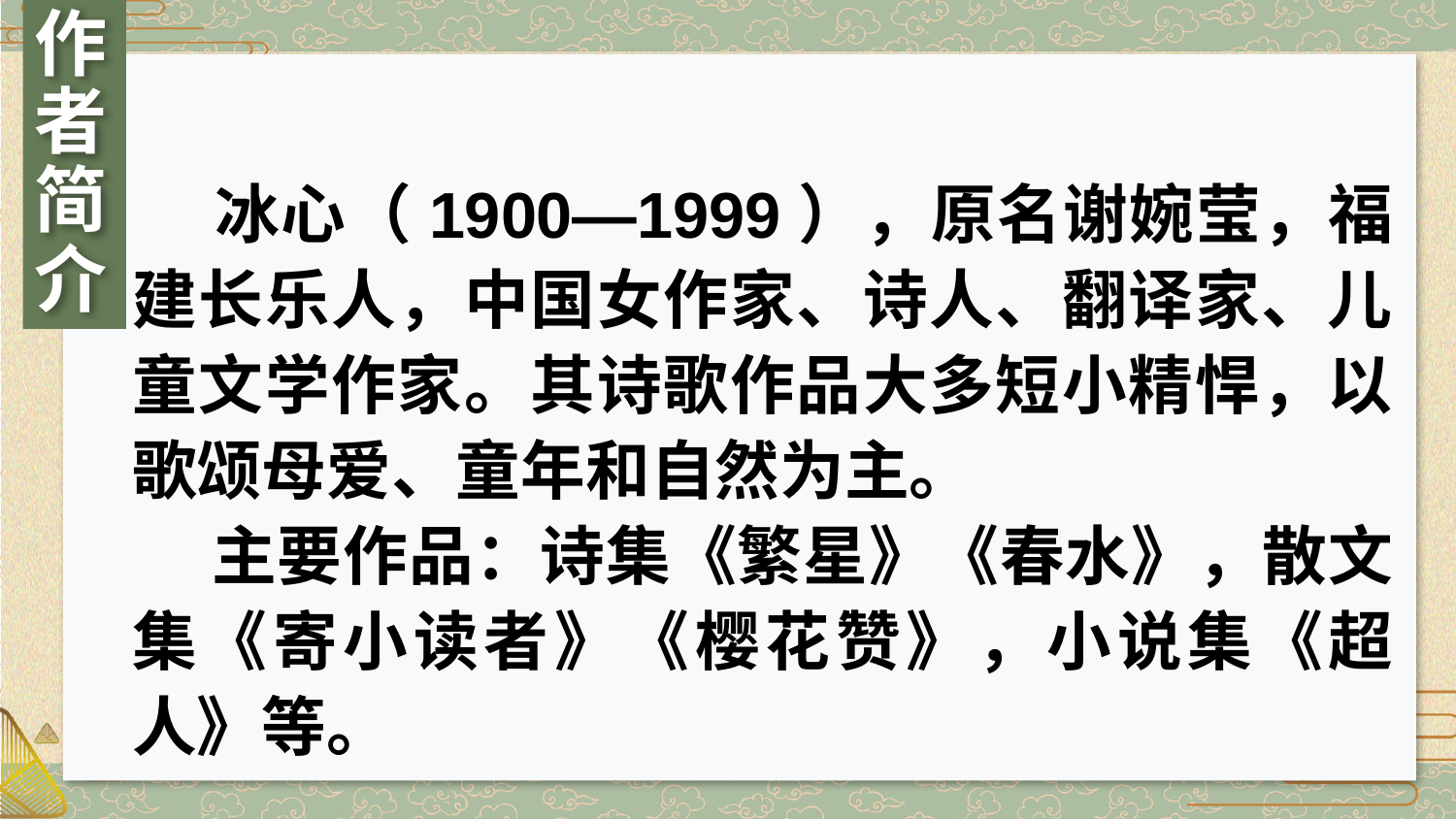

作者简介
    冰心（1900—1999），原名谢婉莹，福建长乐人，中国女作家、诗人、翻译家、儿童文学作家。其诗歌作品大多短小精悍，以歌颂母爱、童年和自然为主。
    主要作品：诗集《繁星》《春水》，散文集《寄小读者》《樱花赞》，小说集《超人》等。